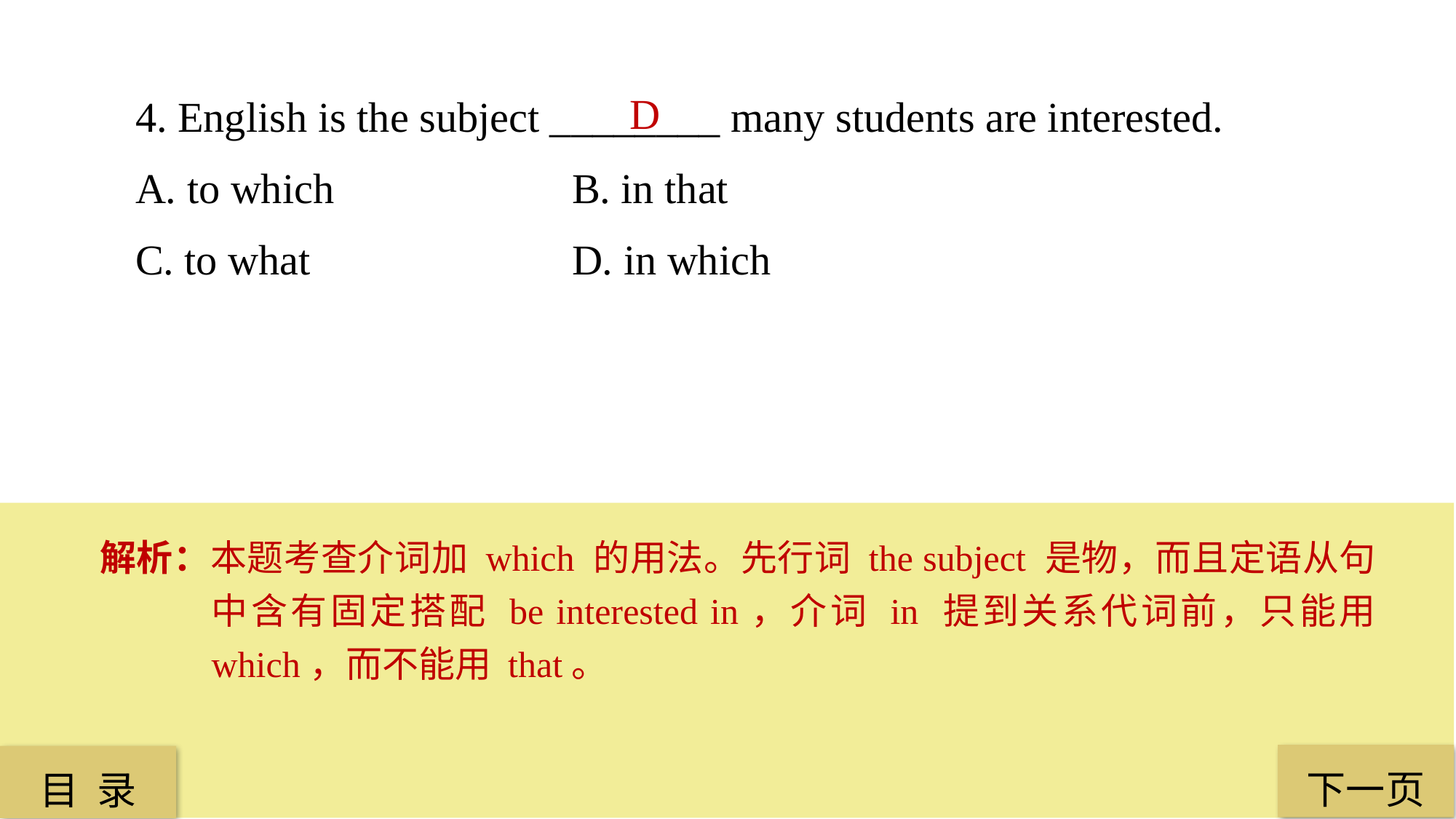

4. English is the subject ________ many students are interested.
A. to which 			B. in that
C. to what 			D. in which
D
解析：本题考查介词加 which 的用法。先行词 the subject 是物，而且定语从句中含有固定搭配 be interested in，介词 in 提到关系代词前，只能用 which，而不能用 that。